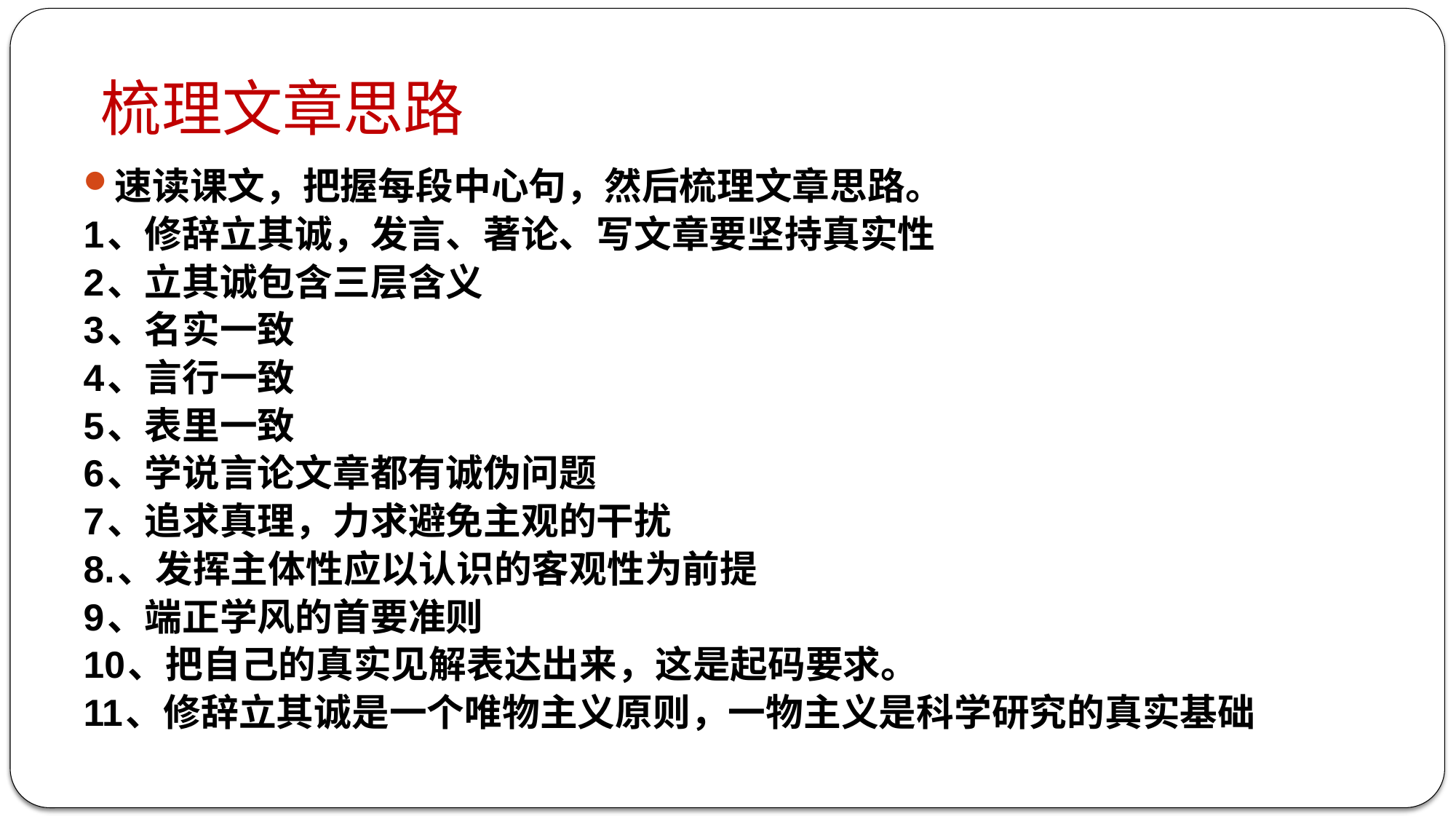

# 梳理文章思路
速读课文，把握每段中心句，然后梳理文章思路。
1、修辞立其诚，发言、著论、写文章要坚持真实性
2、立其诚包含三层含义
3、名实一致
4、言行一致
5、表里一致
6、学说言论文章都有诚伪问题
7、追求真理，力求避免主观的干扰
8.、发挥主体性应以认识的客观性为前提
9、端正学风的首要准则
10、把自己的真实见解表达出来，这是起码要求。
11、修辞立其诚是一个唯物主义原则，一物主义是科学研究的真实基础